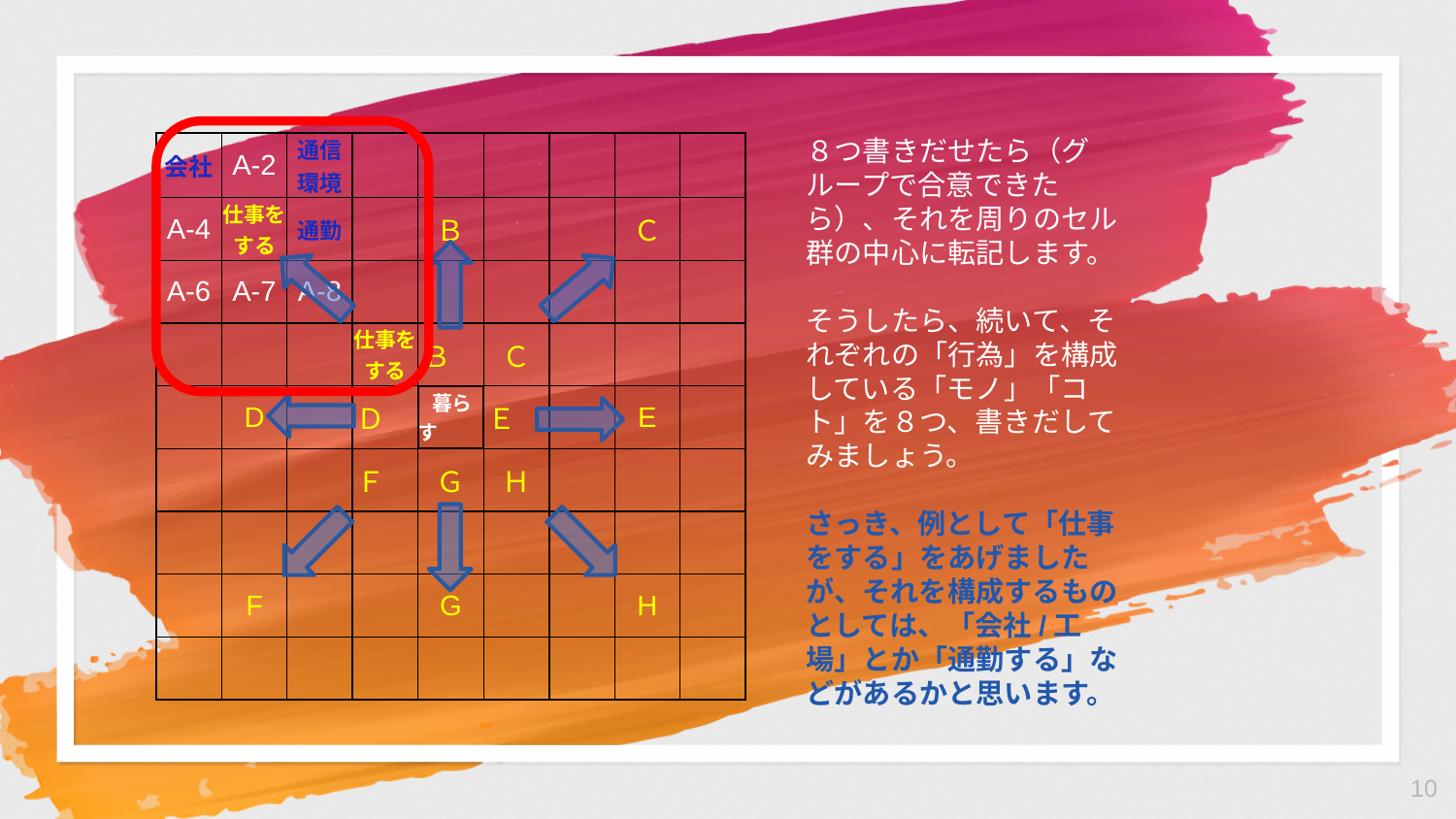

| 会社 | A-2 | 通信環境 |  |  |  |  |  |  |
| --- | --- | --- | --- | --- | --- | --- | --- | --- |
| A-4 | 仕事をする | 通勤 |  | Ｂ |  |  | Ｃ |  |
| A-6 | A-7 | A-8 |  |  |  |  |  |  |
|  |  |  | 仕事をする | Ｂ | Ｃ |  |  |  |
|  | D |  | Ｄ | 暮らす | Ｅ |  | E |  |
|  |  |  | Ｆ | Ｇ | Ｈ |  |  |  |
|  |  |  |  |  |  |  |  |  |
|  | F |  |  | G |  |  | H |  |
|  |  |  |  |  |  |  |  |  |
８つ書きだせたら（グループで合意できたら）、それを周りのセル群の中心に転記します。

そうしたら、続いて、それぞれの「行為」を構成している「モノ」「コト」を８つ、書きだしてみましょう。

さっき、例として「仕事をする」をあげましたが、それを構成するものとしては、「会社/工場」とか「通勤する」などがあるかと思います。

10